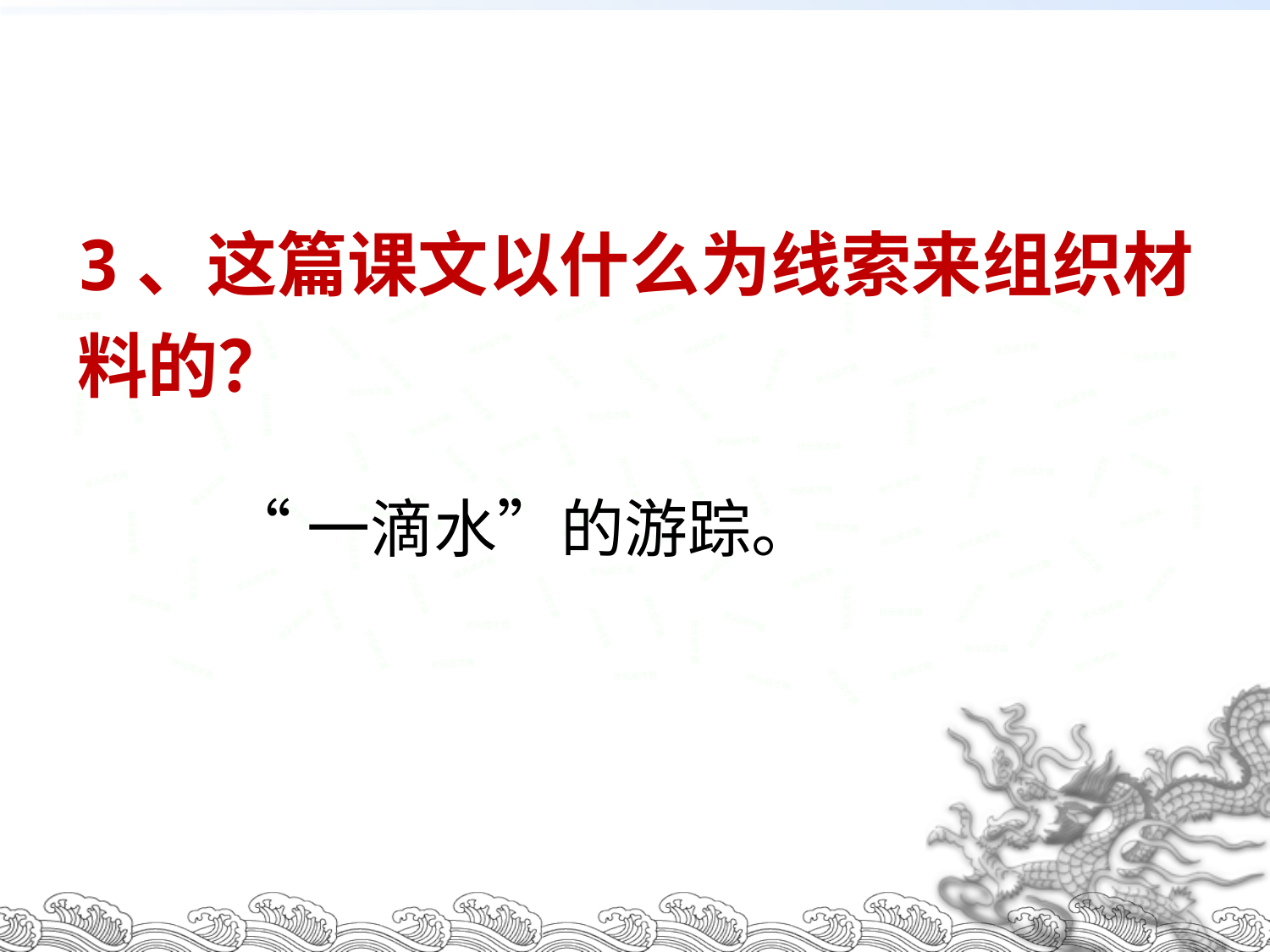

3、这篇课文以什么为线索来组织材料的？
状元成才路
状元成才路
状元成才路
状元成才路
状元成才路
状元成才路
状元成才路
状元成才路
状元成才路
状元成才路
状元成才路
状元成才路
状元成才路
状元成才路
状元成才路
状元成才路
状元成才路
状元成才路
状元成才路
状元成才路
状元成才路
状元成才路
状元成才路
状元成才路
状元成才路
状元成才路
状元成才路
状元成才路
状元成才路
状元成才路
状元成才路
状元成才路
状元成才路
状元成才路
状元成才路
状元成才路
状元成才路
状元成才路
状元成才路
状元成才路
状元成才路
状元成才路
状元成才路
状元成才路
状元成才路
状元成才路
状元成才路
状元成才路
状元成才路
状元成才路
状元成才路
状元成才路
状元成才路
“一滴水”的游踪。
状元成才路
状元成才路
状元成才路
状元成才路
状元成才路
状元成才路
状元成才路
状元成才路
状元成才路
状元成才路
状元成才路
状元成才路
状元成才路
状元成才路
状元成才路
状元成才路
状元成才路
状元成才路
状元成才路
状元成才路
状元成才路
状元成才路
状元成才路
状元成才路
状元成才路
状元成才路
状元成才路
状元成才路
状元成才路
状元成才路
状元成才路
状元成才路
状元成才路
状元成才路
状元成才路
状元成才路
状元成才路
状元成才路
状元成才路
状元成才路
状元成才路
状元成才路
状元成才路
状元成才路
状元成才路
状元成才路
状元成才路